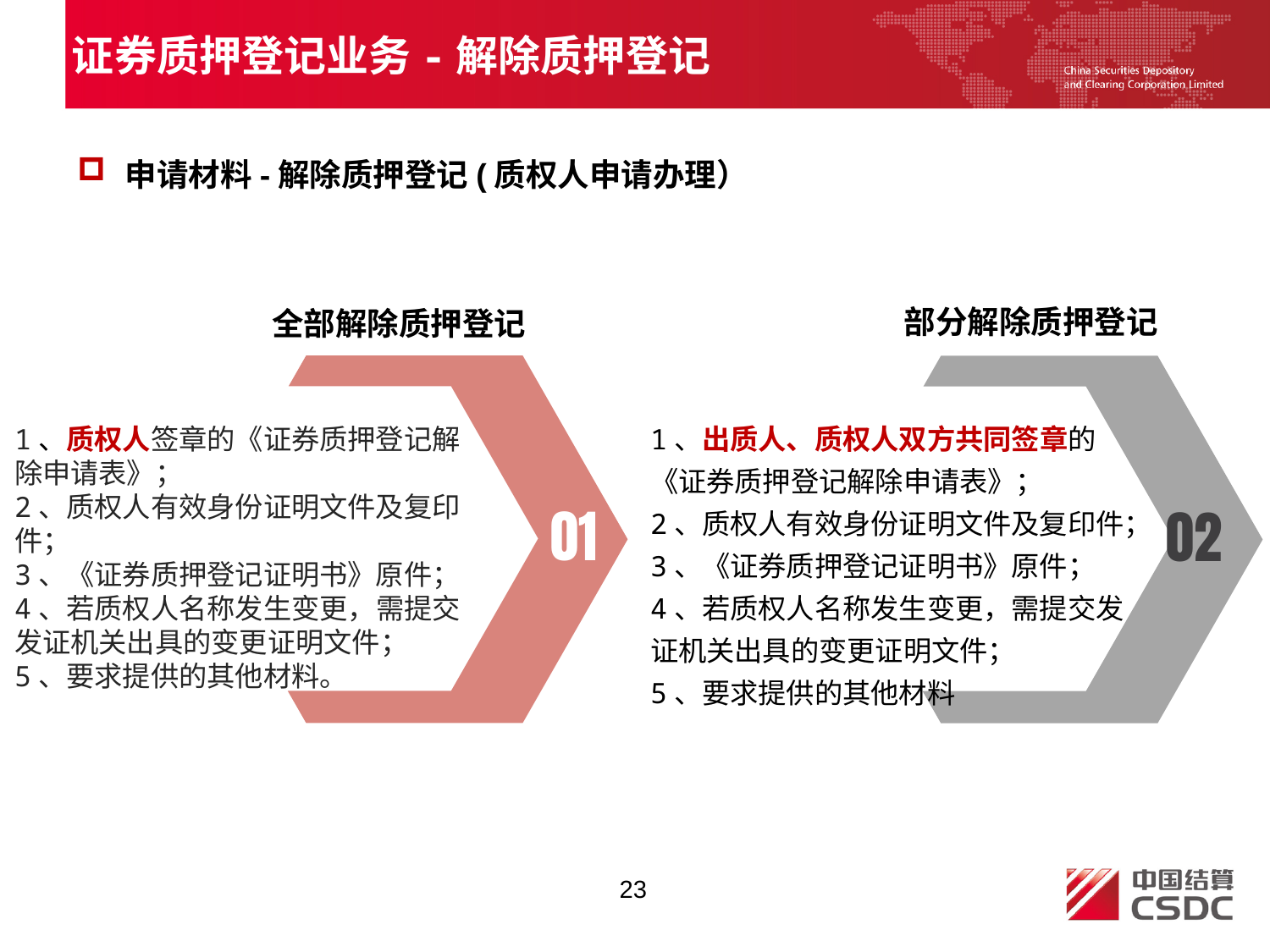

证券质押登记业务-解除质押登记
申请材料-解除质押登记(质权人申请办理）
部分解除质押登记
全部解除质押登记

1、出质人、质权人双方共同签章的《证券质押登记解除申请表》；
2、质权人有效身份证明文件及复印件；
3、《证券质押登记证明书》原件；
4、若质权人名称发生变更，需提交发证机关出具的变更证明文件；
5、要求提供的其他材料
1、质权人签章的《证券质押登记解除申请表》；
2、质权人有效身份证明文件及复印件；
3、《证券质押登记证明书》原件；
4、若质权人名称发生变更，需提交发证机关出具的变更证明文件；
5、要求提供的其他材料。

01
02
23